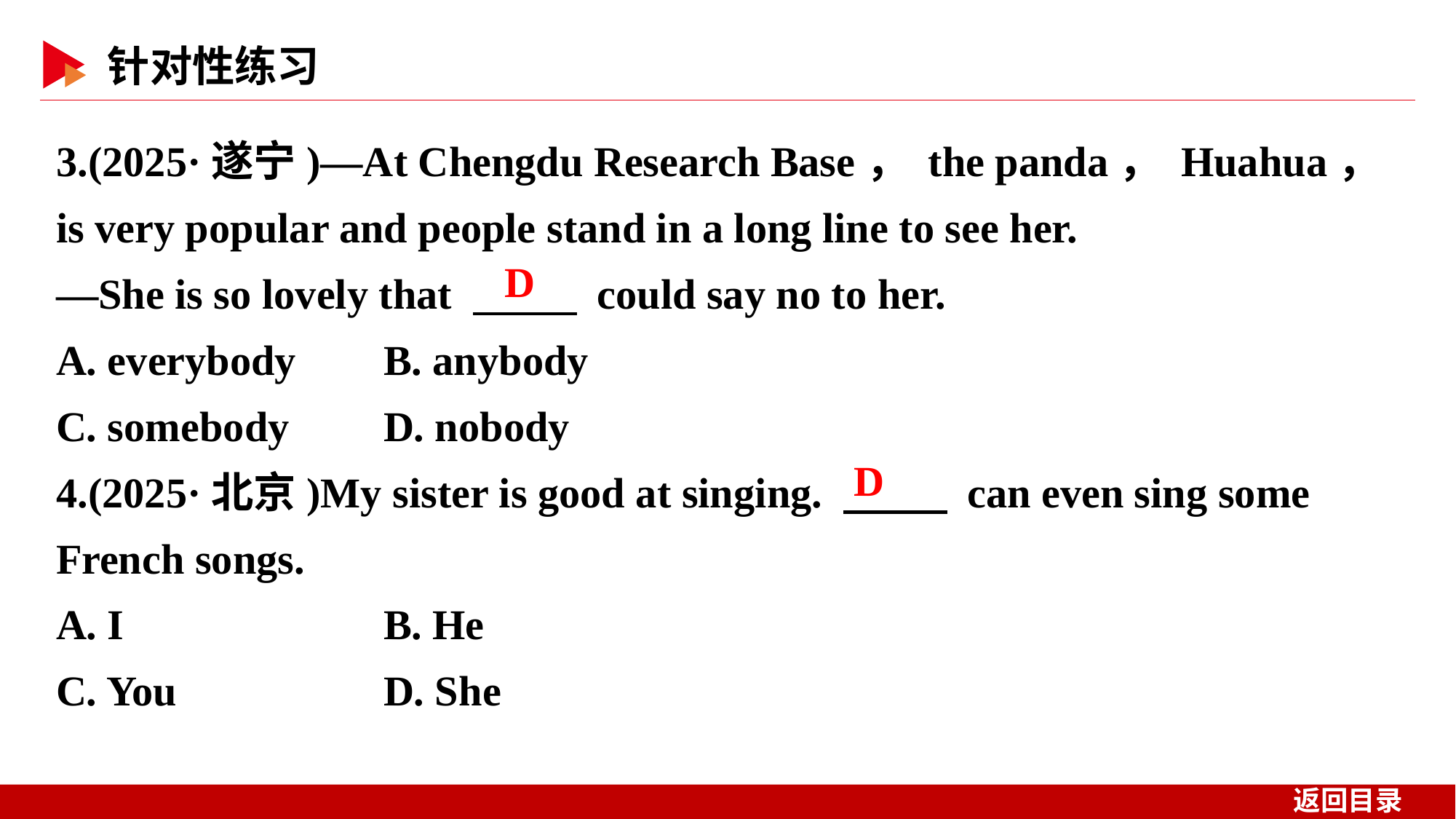

3.(2025·遂宁)—At Chengdu Research Base， the panda， Huahua， is very popular and people stand in a long line to see her.
—She is so lovely that 　  　 could say no to her.
A. everybody      	B. anybody
C. somebody      	D. nobody
4.(2025·北京)My sister is good at singing. 　  　 can even sing some French songs.
A. I                	B. He
C. You            	D. She
D
D